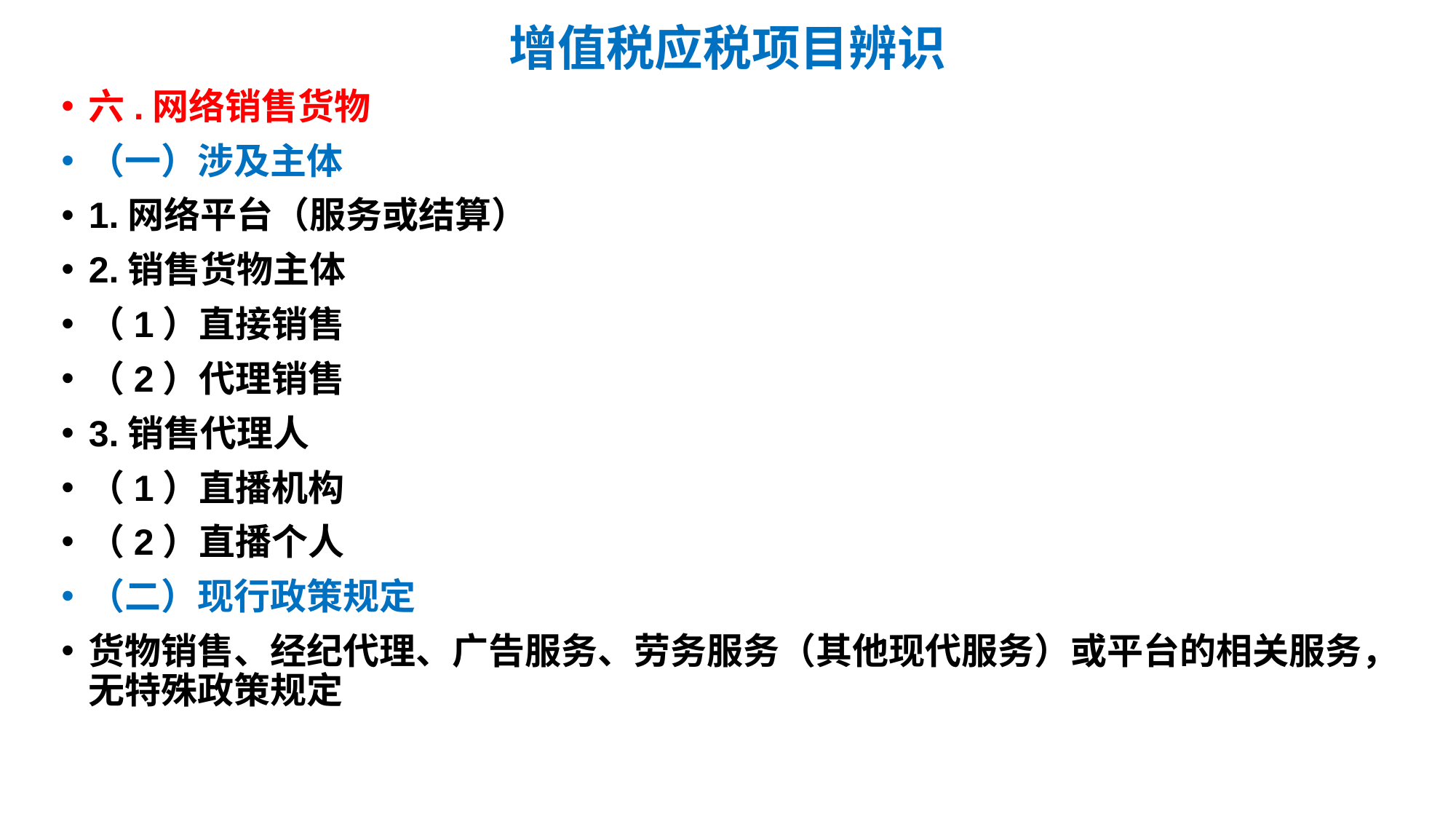

# 增值税应税项目辨识
六.网络销售货物
（一）涉及主体
1.网络平台（服务或结算）
2.销售货物主体
（1）直接销售
（2）代理销售
3.销售代理人
（1）直播机构
（2）直播个人
（二）现行政策规定
货物销售、经纪代理、广告服务、劳务服务（其他现代服务）或平台的相关服务，无特殊政策规定